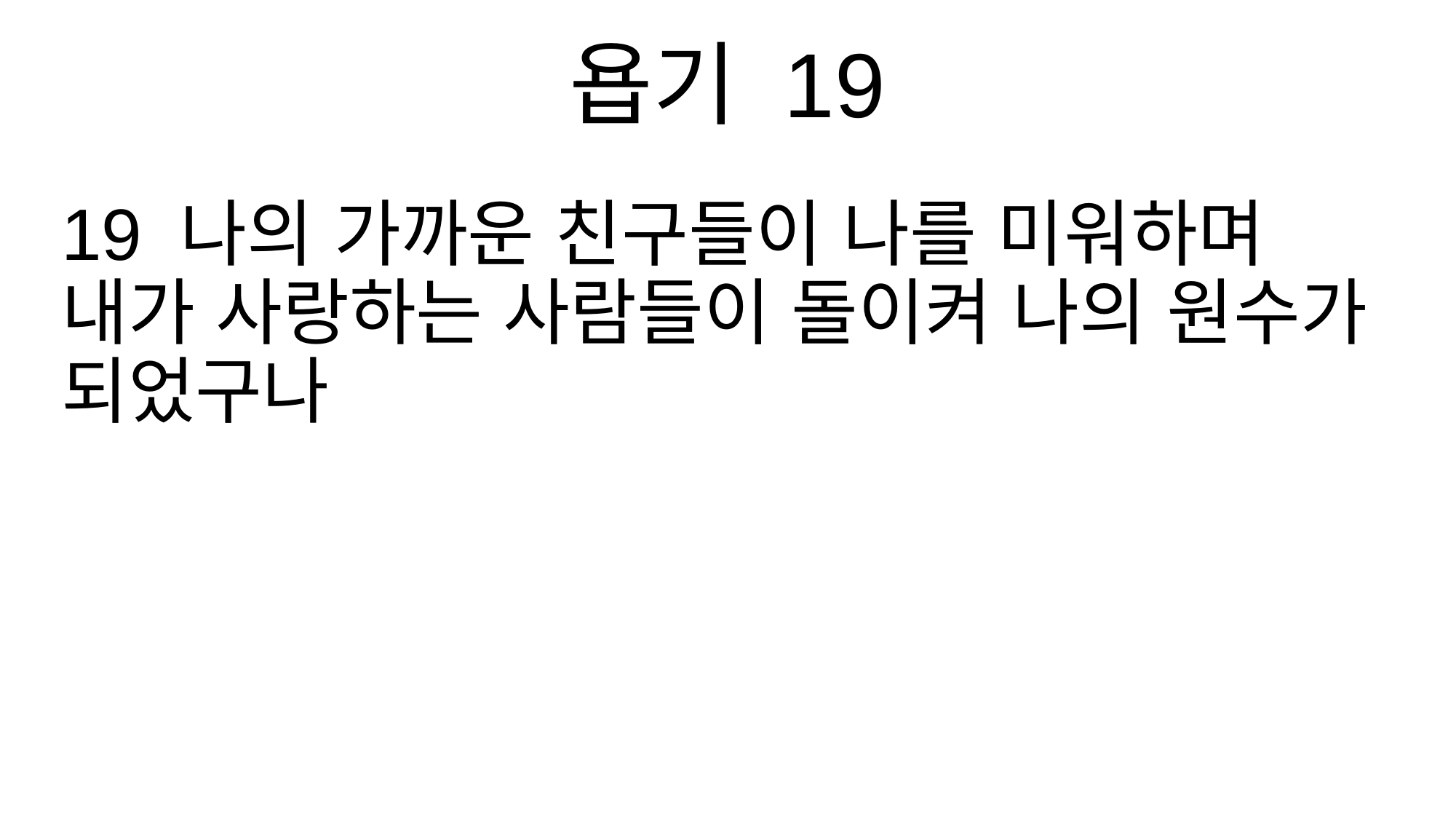

욥기 19
19 나의 가까운 친구들이 나를 미워하며 내가 사랑하는 사람들이 돌이켜 나의 원수가 되었구나